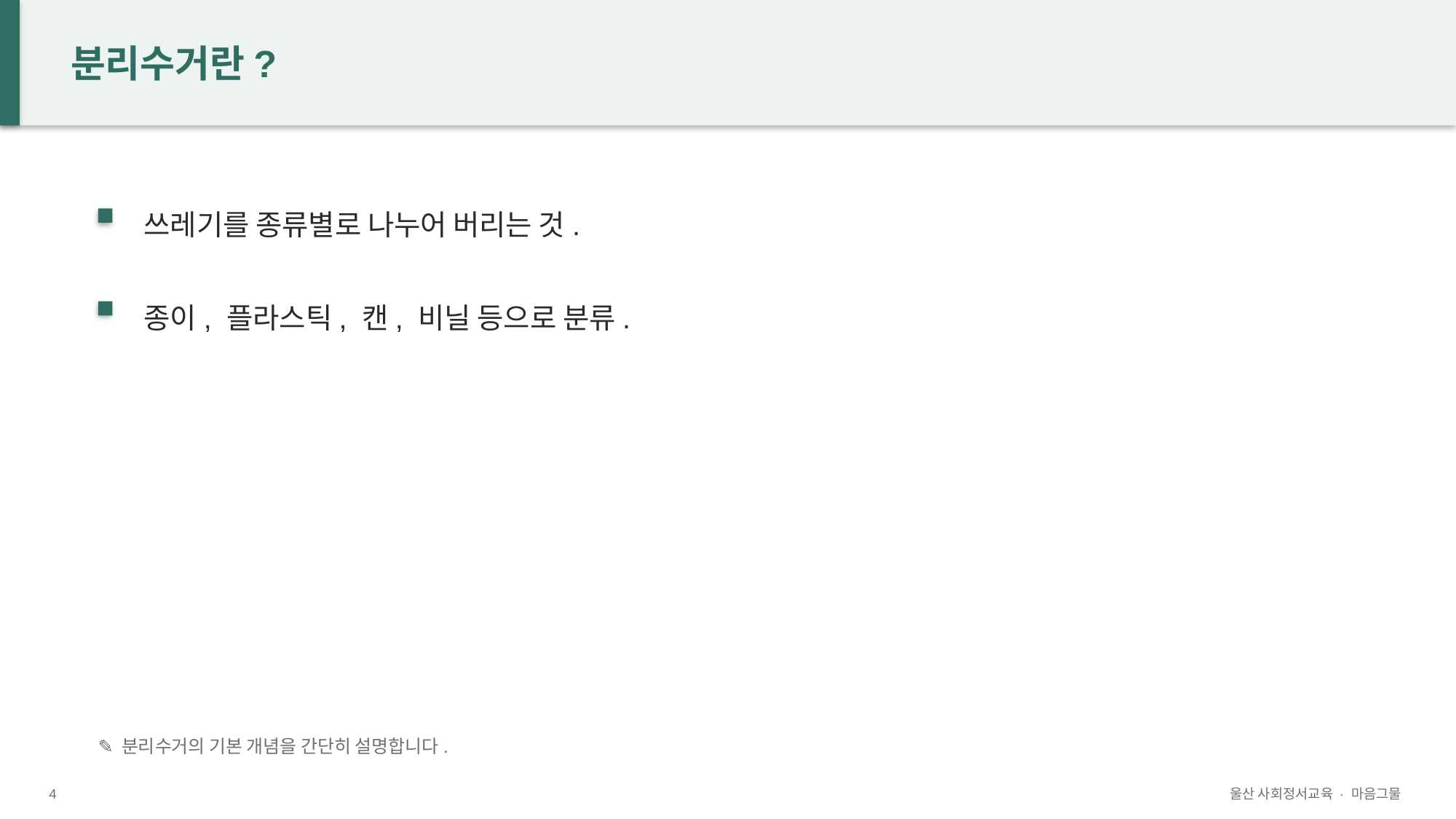

분리수거란?
쓰레기를 종류별로 나누어 버리는 것.

종이, 플라스틱, 캔, 비닐 등으로 분류.

✎ 분리수거의 기본 개념을 간단히 설명합니다.
4
울산 사회정서교육 · 마음그물